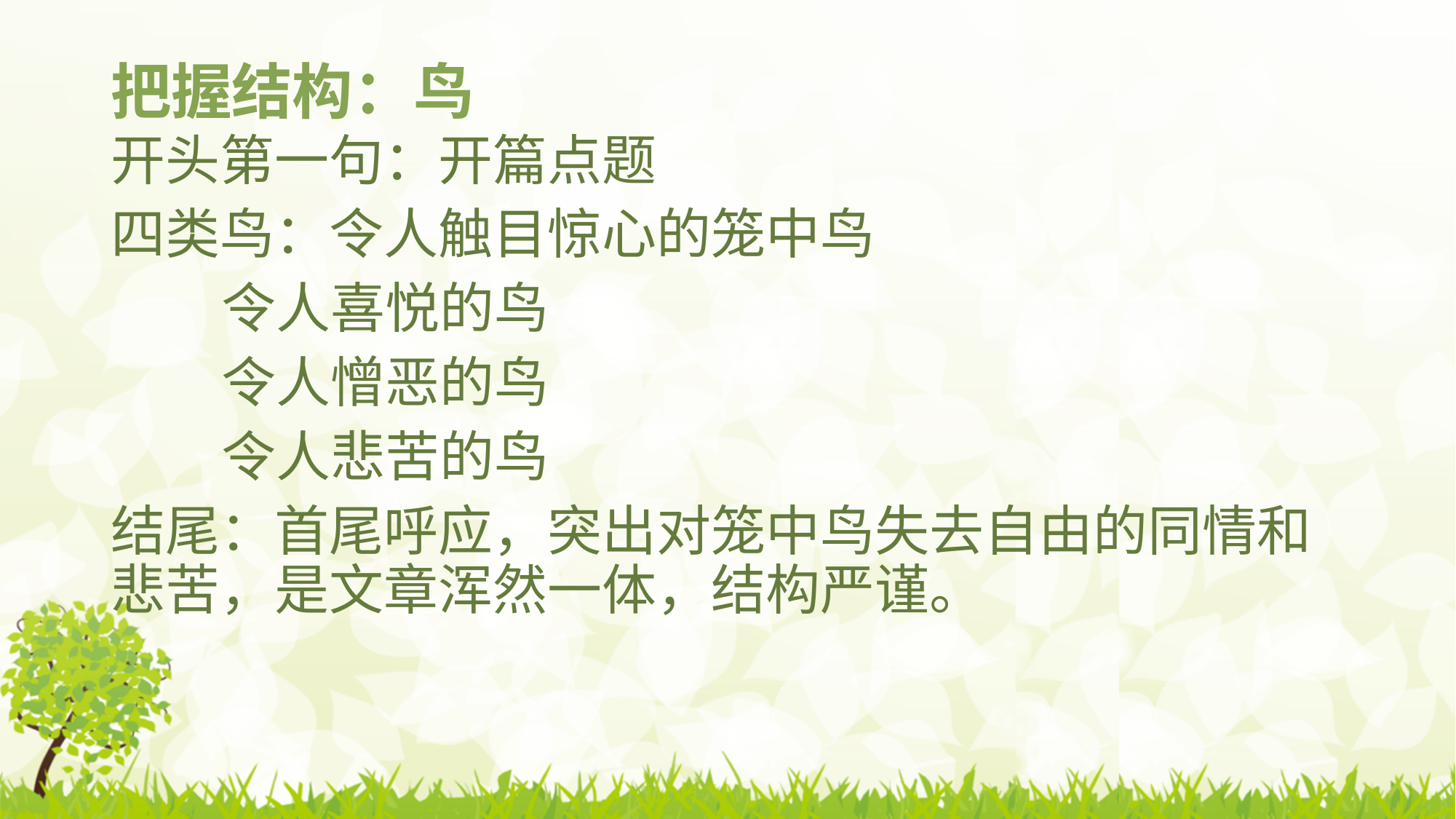

# 把握结构：鸟
开头第一句：开篇点题
四类鸟：令人触目惊心的笼中鸟
        令人喜悦的鸟
        令人憎恶的鸟
        令人悲苦的鸟
结尾：首尾呼应，突出对笼中鸟失去自由的同情和悲苦，是文章浑然一体，结构严谨。